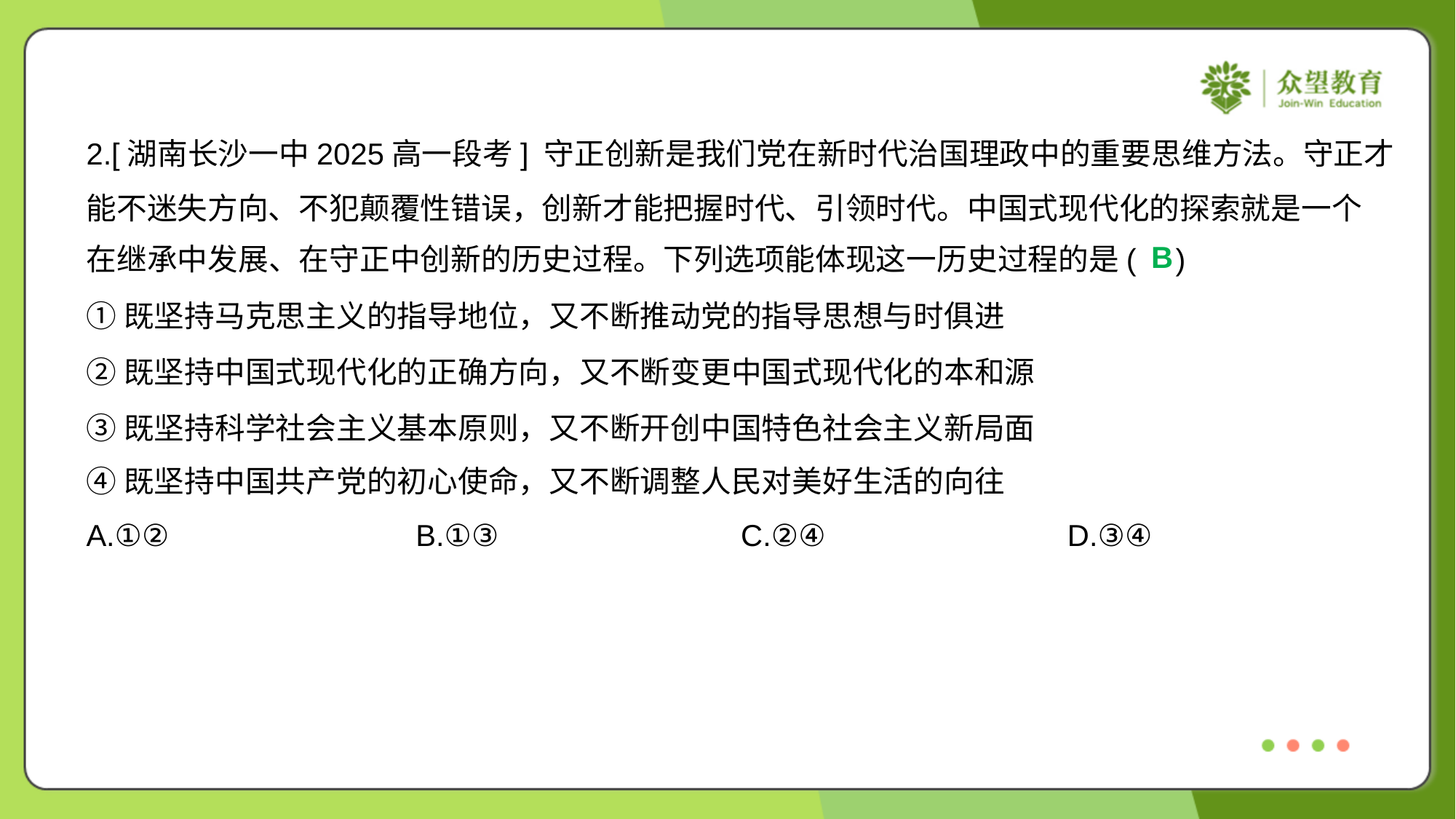

2.[湖南长沙一中2025高一段考] 守正创新是我们党在新时代治国理政中的重要思维方法。守正才
能不迷失方向、不犯颠覆性错误，创新才能把握时代、引领时代。中国式现代化的探索就是一个
在继承中发展、在守正中创新的历史过程。下列选项能体现这一历史过程的是(     )
B
①既坚持马克思主义的指导地位，又不断推动党的指导思想与时俱进
②既坚持中国式现代化的正确方向，又不断变更中国式现代化的本和源
③既坚持科学社会主义基本原则，又不断开创中国特色社会主义新局面
④既坚持中国共产党的初心使命，又不断调整人民对美好生活的向往
A.①②	B.①③	C.②④	D.③④